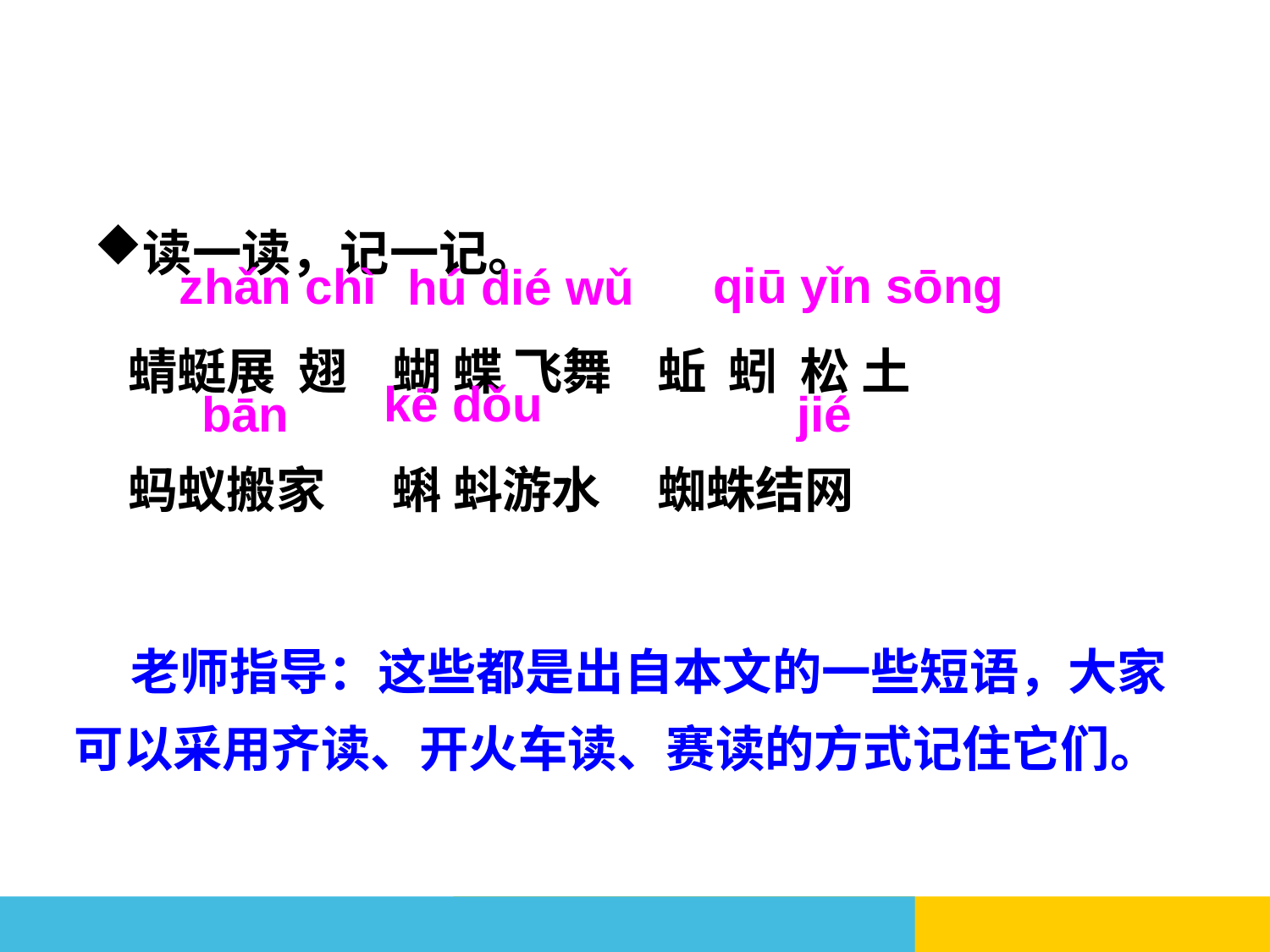

读一读，记一记。
  蜻蜓展  翅    蝴 蝶 飞舞    蚯  蚓  松 土
  蚂蚁搬家      蝌 蚪游水     蜘蛛结网
qiū yǐn sōnɡ
zhǎn chì
hú dié wǔ
kē dǒu
bān
jié
    老师指导：这些都是出自本文的一些短语，大家可以采用齐读、开火车读、赛读的方式记住它们。